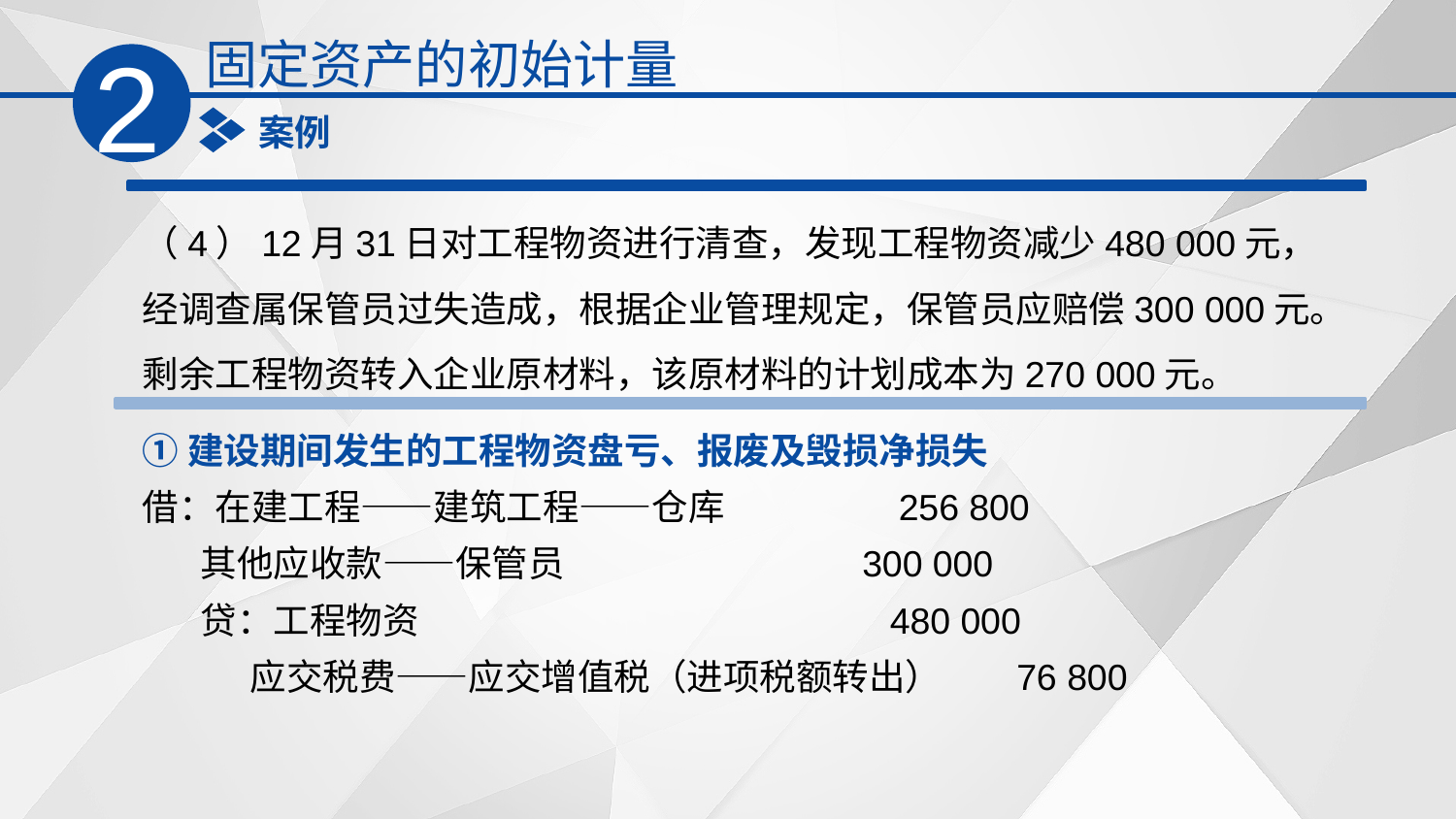

固定资产的初始计量
2

案例

（4）12月31日对工程物资进行清查，发现工程物资减少480 000元，经调查属保管员过失造成，根据企业管理规定，保管员应赔偿300 000元。剩余工程物资转入企业原材料，该原材料的计划成本为270 000元。

①建设期间发生的工程物资盘亏、报废及毁损净损失
借：在建工程——建筑工程——仓库                    256 800
      其他应收款——保管员                                   300 000
      贷：工程物资                                                        480 000
            应交税费——应交增值税（进项税额转出）        76 800